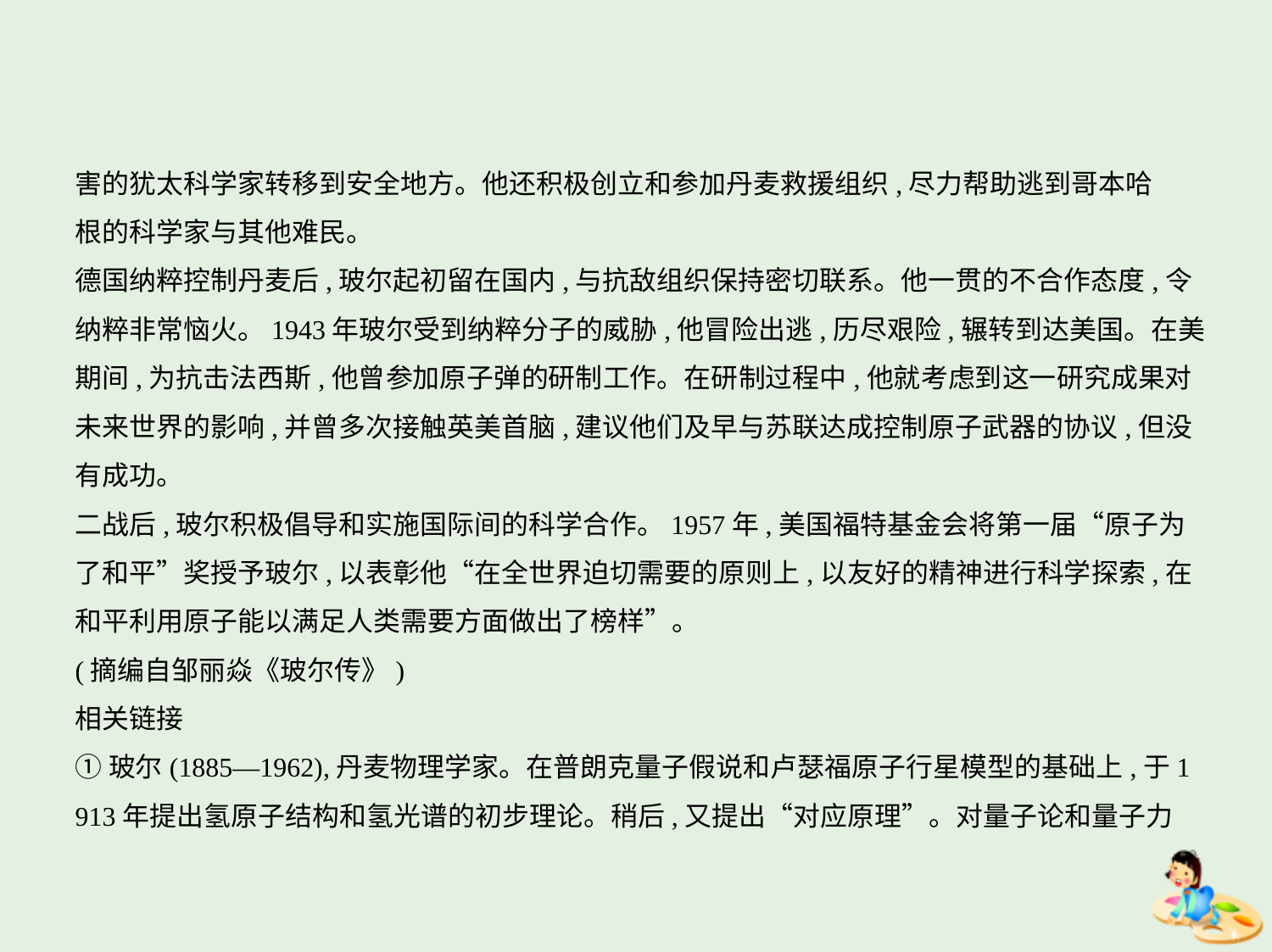

害的犹太科学家转移到安全地方。他还积极创立和参加丹麦救援组织,尽力帮助逃到哥本哈
根的科学家与其他难民。
德国纳粹控制丹麦后,玻尔起初留在国内,与抗敌组织保持密切联系。他一贯的不合作态度,令
纳粹非常恼火。1943年玻尔受到纳粹分子的威胁,他冒险出逃,历尽艰险,辗转到达美国。在美
期间,为抗击法西斯,他曾参加原子弹的研制工作。在研制过程中,他就考虑到这一研究成果对
未来世界的影响,并曾多次接触英美首脑,建议他们及早与苏联达成控制原子武器的协议,但没
有成功。
二战后,玻尔积极倡导和实施国际间的科学合作。1957年,美国福特基金会将第一届“原子为
了和平”奖授予玻尔,以表彰他“在全世界迫切需要的原则上,以友好的精神进行科学探索,在
和平利用原子能以满足人类需要方面做出了榜样”。
(摘编自邹丽焱《玻尔传》)
相关链接
①玻尔(1885—1962),丹麦物理学家。在普朗克量子假说和卢瑟福原子行星模型的基础上,于1
913年提出氢原子结构和氢光谱的初步理论。稍后,又提出“对应原理”。对量子论和量子力